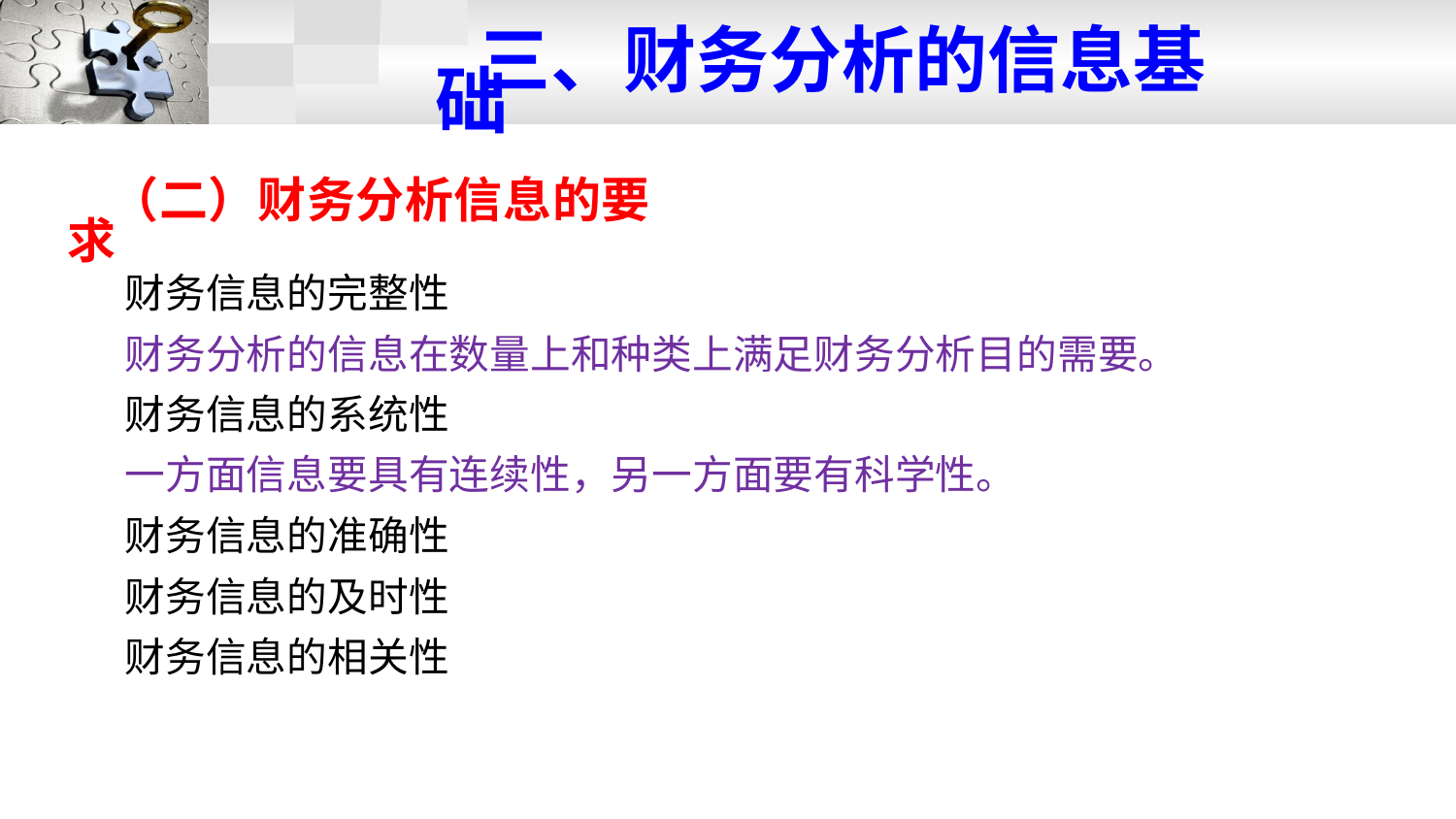

三、财务分析的信息基础
（二）财务分析信息的要求
财务信息的完整性
财务分析的信息在数量上和种类上满足财务分析目的需要。
财务信息的系统性
一方面信息要具有连续性，另一方面要有科学性。
财务信息的准确性
财务信息的及时性
财务信息的相关性